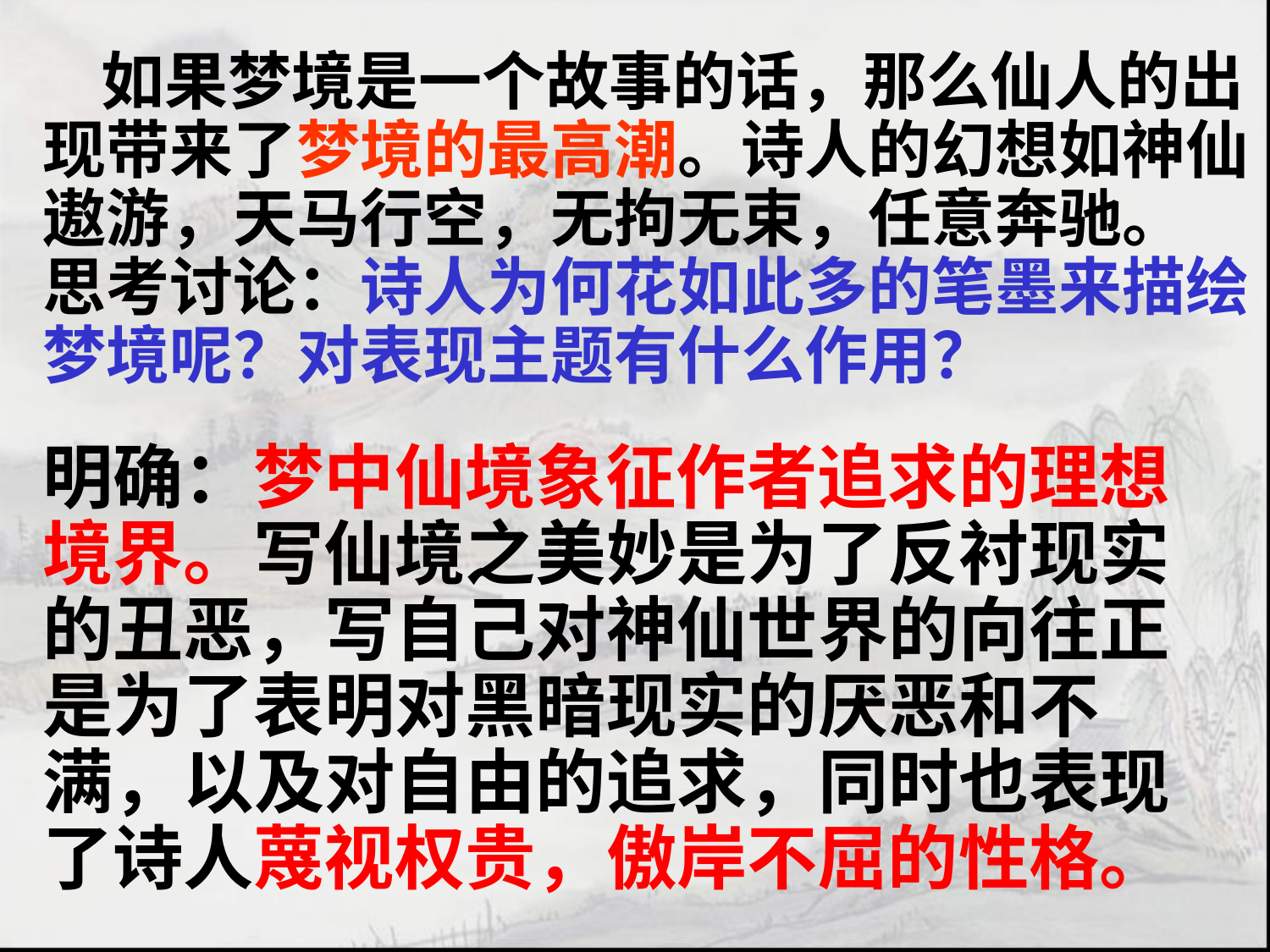

# 如果梦境是一个故事的话，那么仙人的出现带来了梦境的最高潮。诗人的幻想如神仙遨游，天马行空，无拘无束，任意奔驰。 思考讨论：诗人为何花如此多的笔墨来描绘梦境呢？对表现主题有什么作用？
明确：梦中仙境象征作者追求的理想境界。写仙境之美妙是为了反衬现实的丑恶，写自己对神仙世界的向往正是为了表明对黑暗现实的厌恶和不满，以及对自由的追求，同时也表现了诗人蔑视权贵，傲岸不屈的性格。